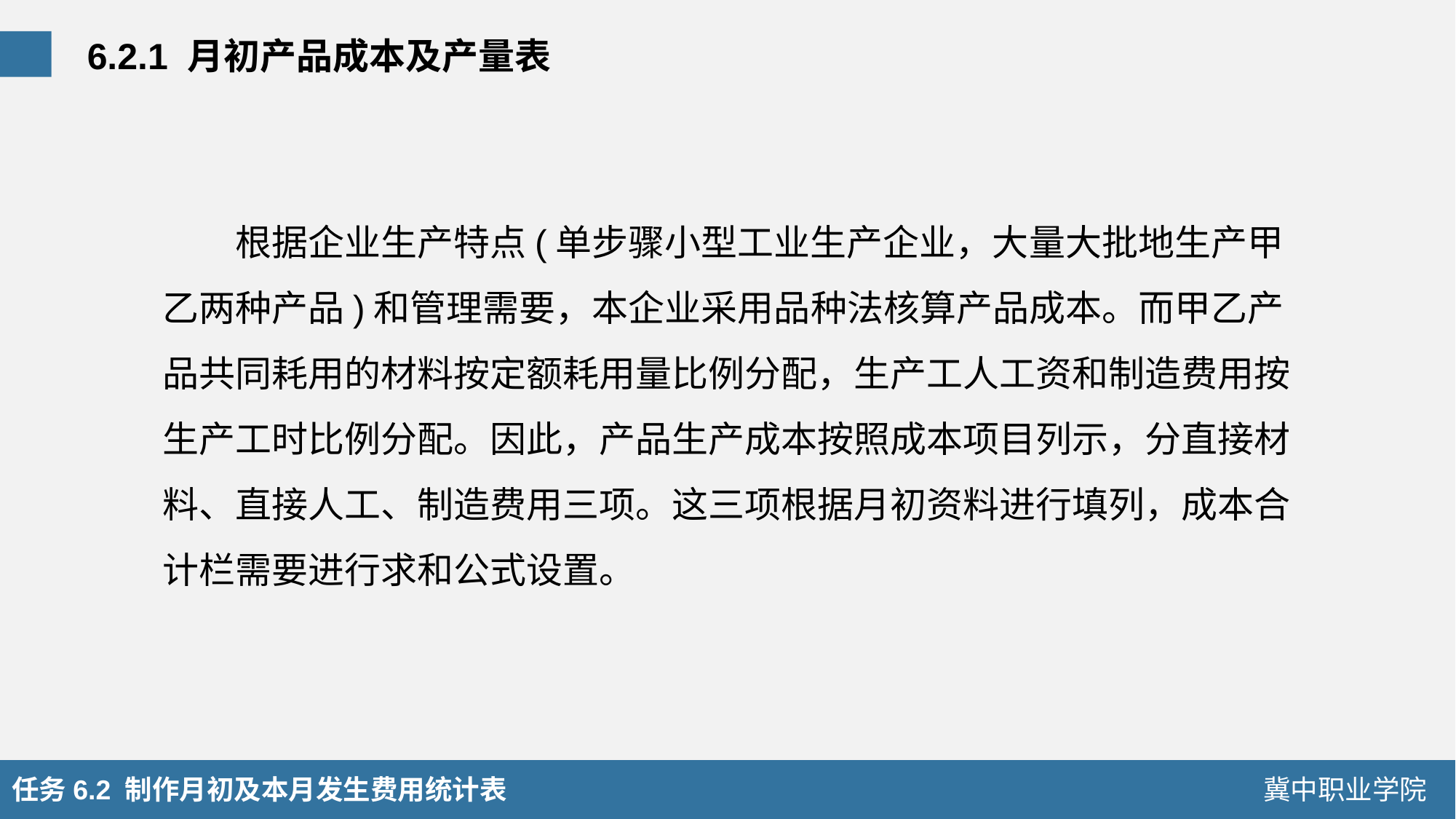

6.2.1 月初产品成本及产量表
根据企业生产特点(单步骤小型工业生产企业，大量大批地生产甲乙两种产品)和管理需要，本企业采用品种法核算产品成本。而甲乙产品共同耗用的材料按定额耗用量比例分配，生产工人工资和制造费用按生产工时比例分配。因此，产品生产成本按照成本项目列示，分直接材料、直接人工、制造费用三项。这三项根据月初资料进行填列，成本合计栏需要进行求和公式设置。

任务6.2 制作月初及本月发生费用统计表
冀中职业学院